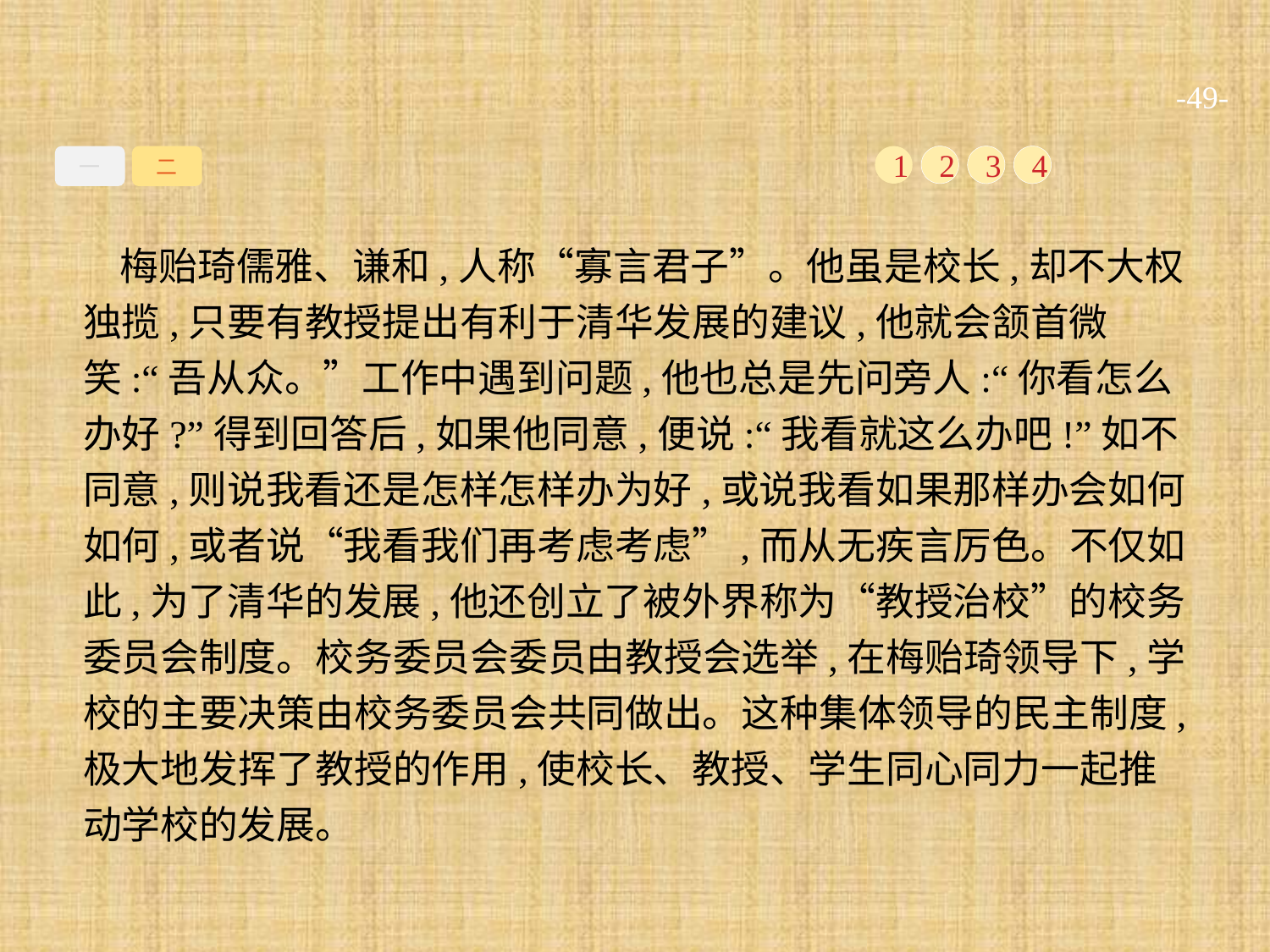

-49-
一
二
1
2
3
4
梅贻琦儒雅、谦和,人称“寡言君子”。他虽是校长,却不大权独揽,只要有教授提出有利于清华发展的建议,他就会颔首微笑:“吾从众。”工作中遇到问题,他也总是先问旁人:“你看怎么办好?”得到回答后,如果他同意,便说:“我看就这么办吧!”如不同意,则说我看还是怎样怎样办为好,或说我看如果那样办会如何如何,或者说“我看我们再考虑考虑”,而从无疾言厉色。不仅如此,为了清华的发展,他还创立了被外界称为“教授治校”的校务委员会制度。校务委员会委员由教授会选举,在梅贻琦领导下,学校的主要决策由校务委员会共同做出。这种集体领导的民主制度,极大地发挥了教授的作用,使校长、教授、学生同心同力一起推动学校的发展。